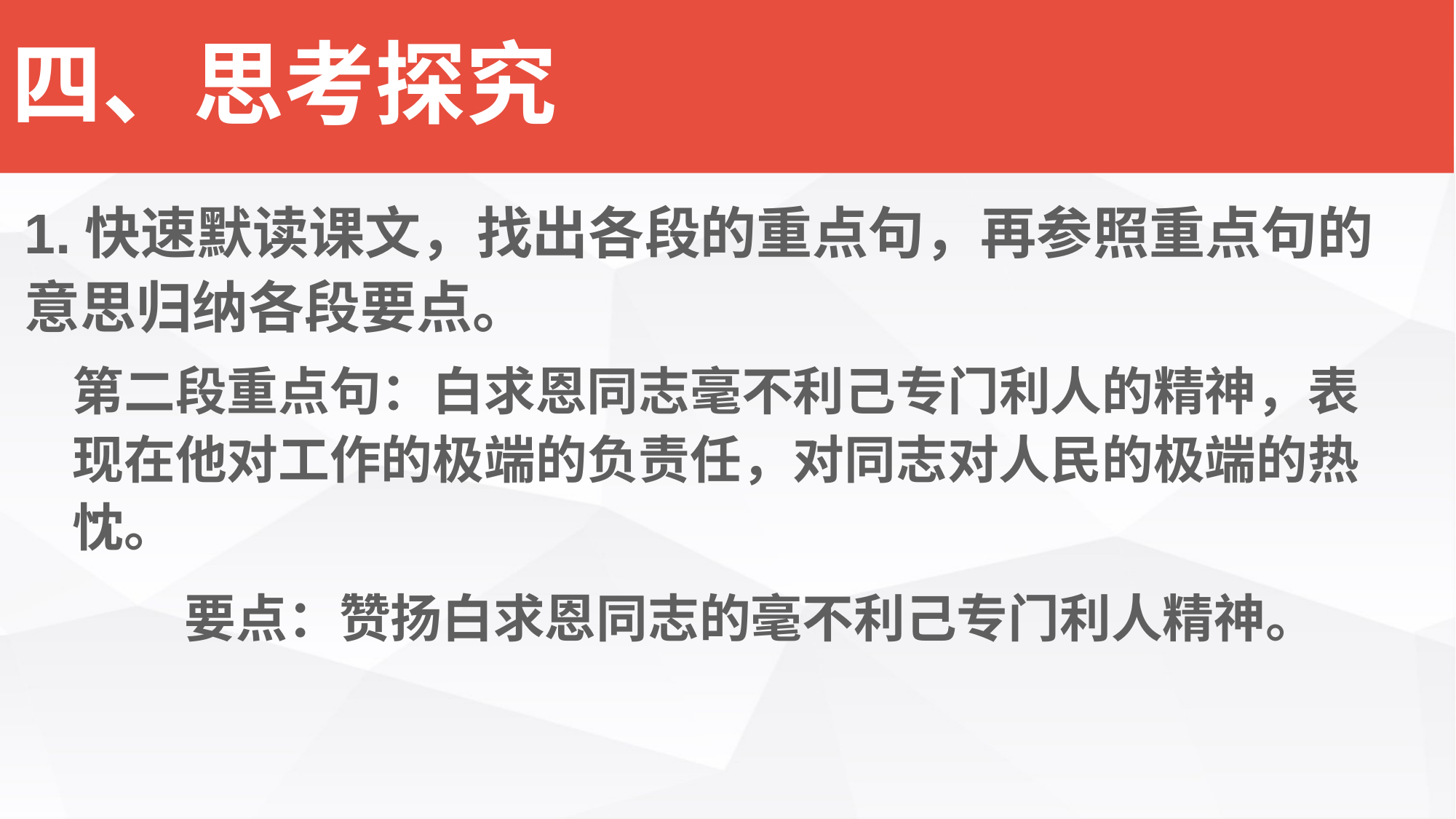

四、思考探究
1.快速默读课文，找出各段的重点句，再参照重点句的意思归纳各段要点。
第二段重点句：白求恩同志毫不利己专门利人的精神，表现在他对工作的极端的负责任，对同志对人民的极端的热忱。
要点：赞扬白求恩同志的毫不利己专门利人精神。